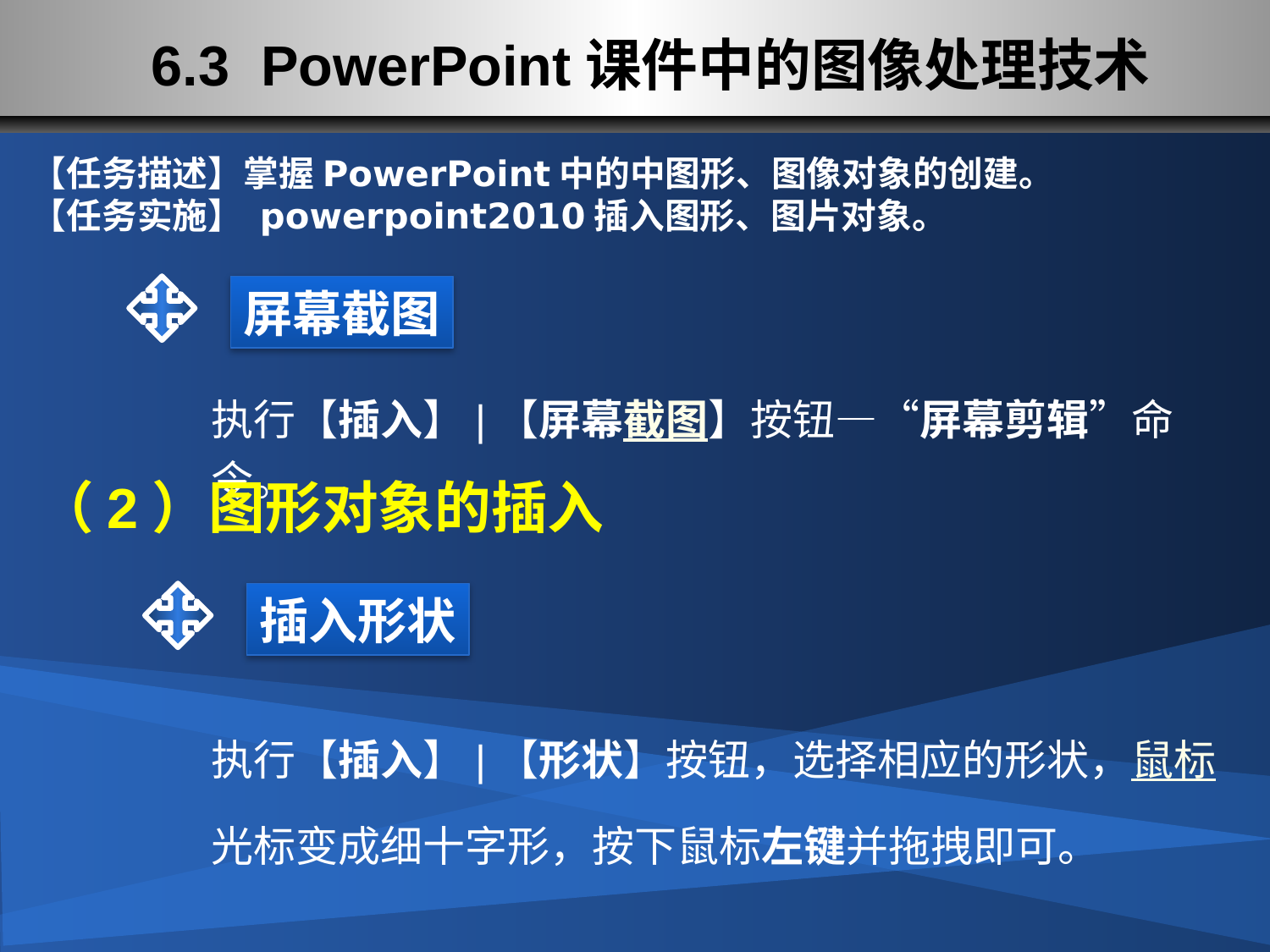

# 6.3  PowerPoint课件中的图像处理技术
【任务描述】掌握PowerPoint中的中图形、图像对象的创建。
【任务实施】 powerpoint2010插入图形、图片对象。

屏幕截图
执行【插入】|【屏幕截图】按钮—“屏幕剪辑”命令。
（2）图形对象的插入

插入形状
执行【插入】|【形状】按钮，选择相应的形状，鼠标光标变成细十字形，按下鼠标左键并拖拽即可。